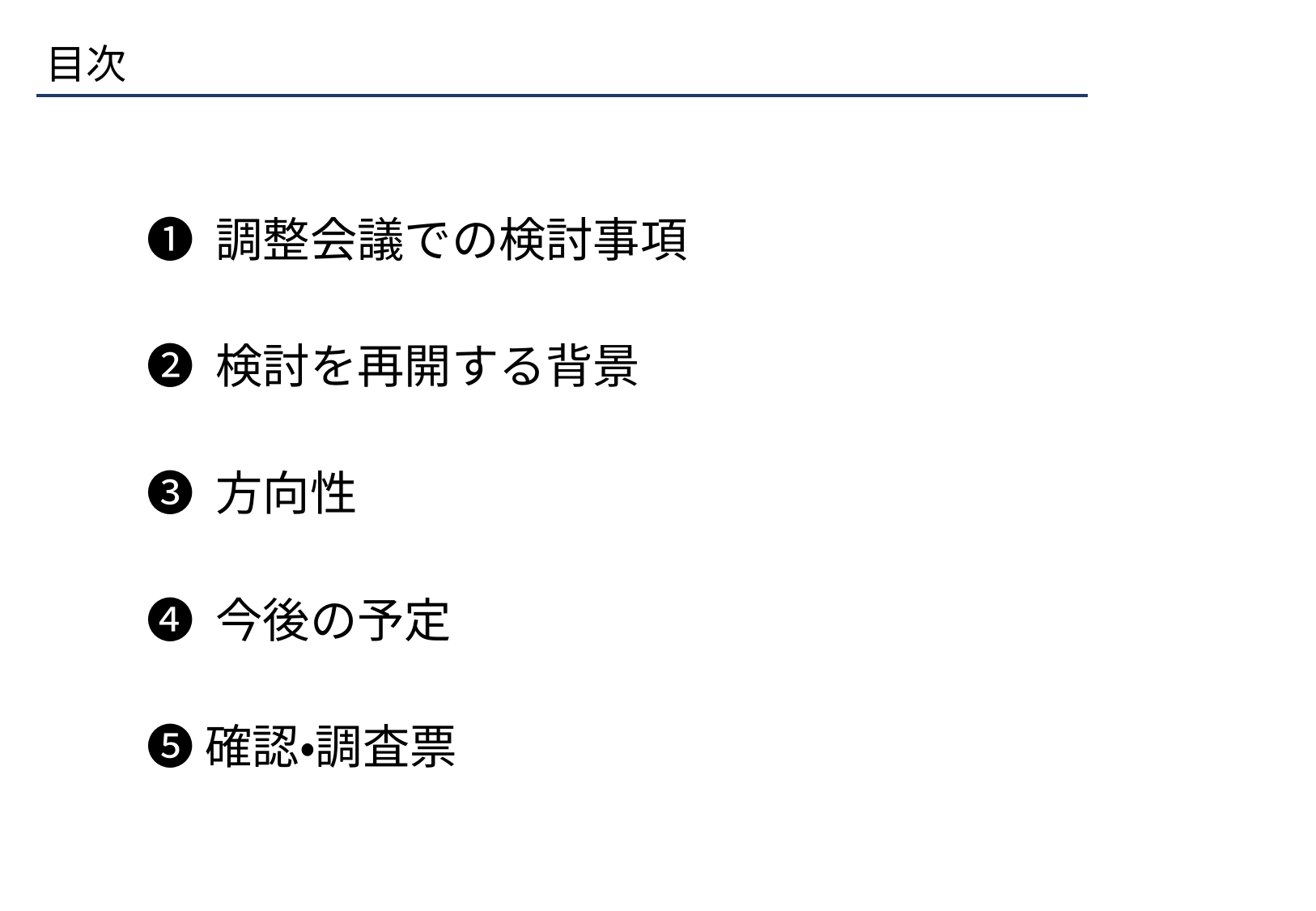

# 目次
❶ 調整会議での検討事項
❷ 検討を再開する背景
❸ 方向性
❹ 今後の予定
➎確認・調査票